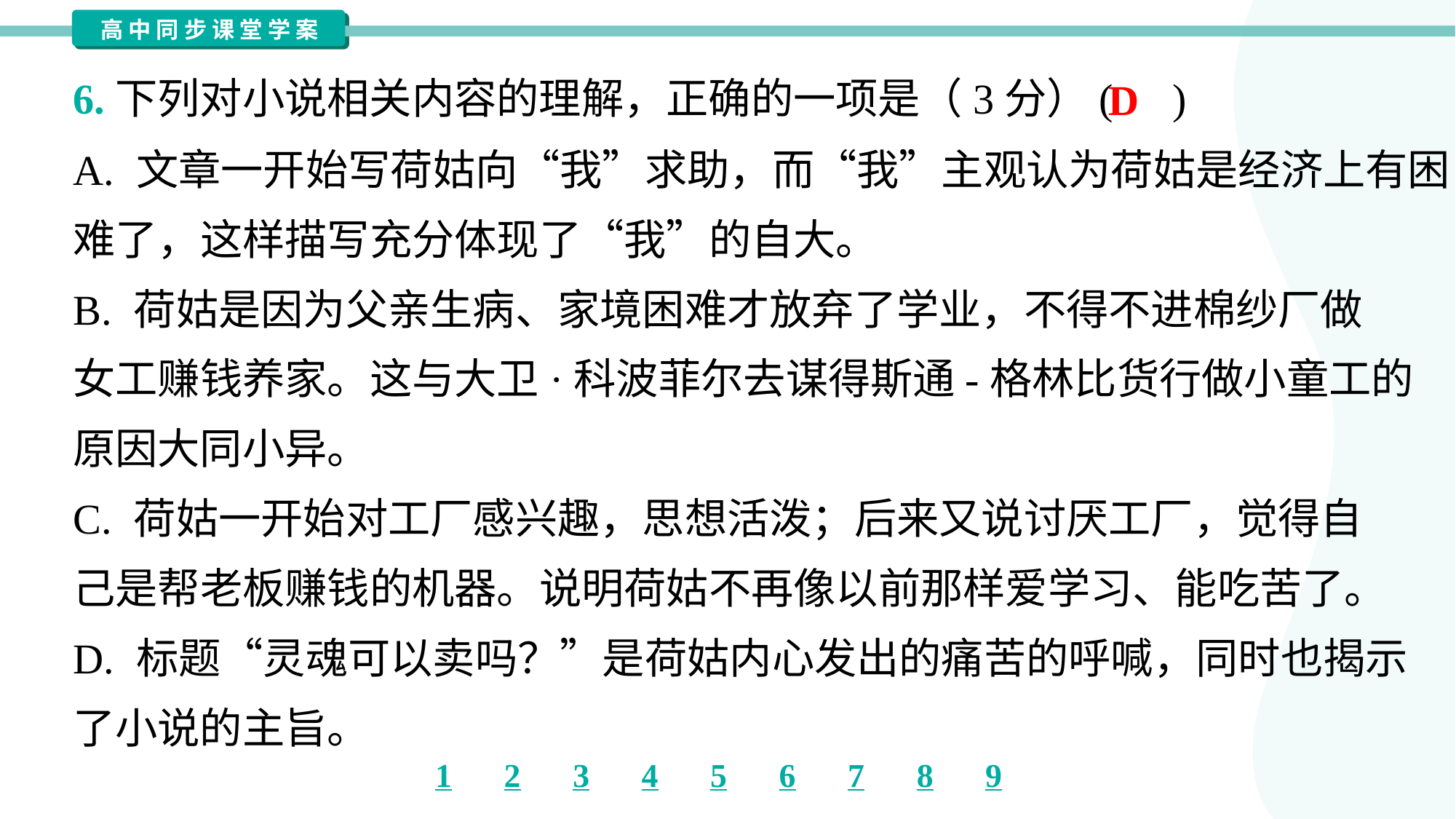

6.下列对小说相关内容的理解，正确的一项是（3分）(     )
D
A. 文章一开始写荷姑向“我”求助，而“我”主观认为荷姑是经济上有困
难了，这样描写充分体现了“我”的自大。
B. 荷姑是因为父亲生病、家境困难才放弃了学业，不得不进棉纱厂做
女工赚钱养家。这与大卫·科波菲尔去谋得斯通-格林比货行做小童工的
原因大同小异。
C. 荷姑一开始对工厂感兴趣，思想活泼；后来又说讨厌工厂，觉得自
己是帮老板赚钱的机器。说明荷姑不再像以前那样爱学习、能吃苦了。
D. 标题“灵魂可以卖吗？”是荷姑内心发出的痛苦的呼喊，同时也揭示
了小说的主旨。